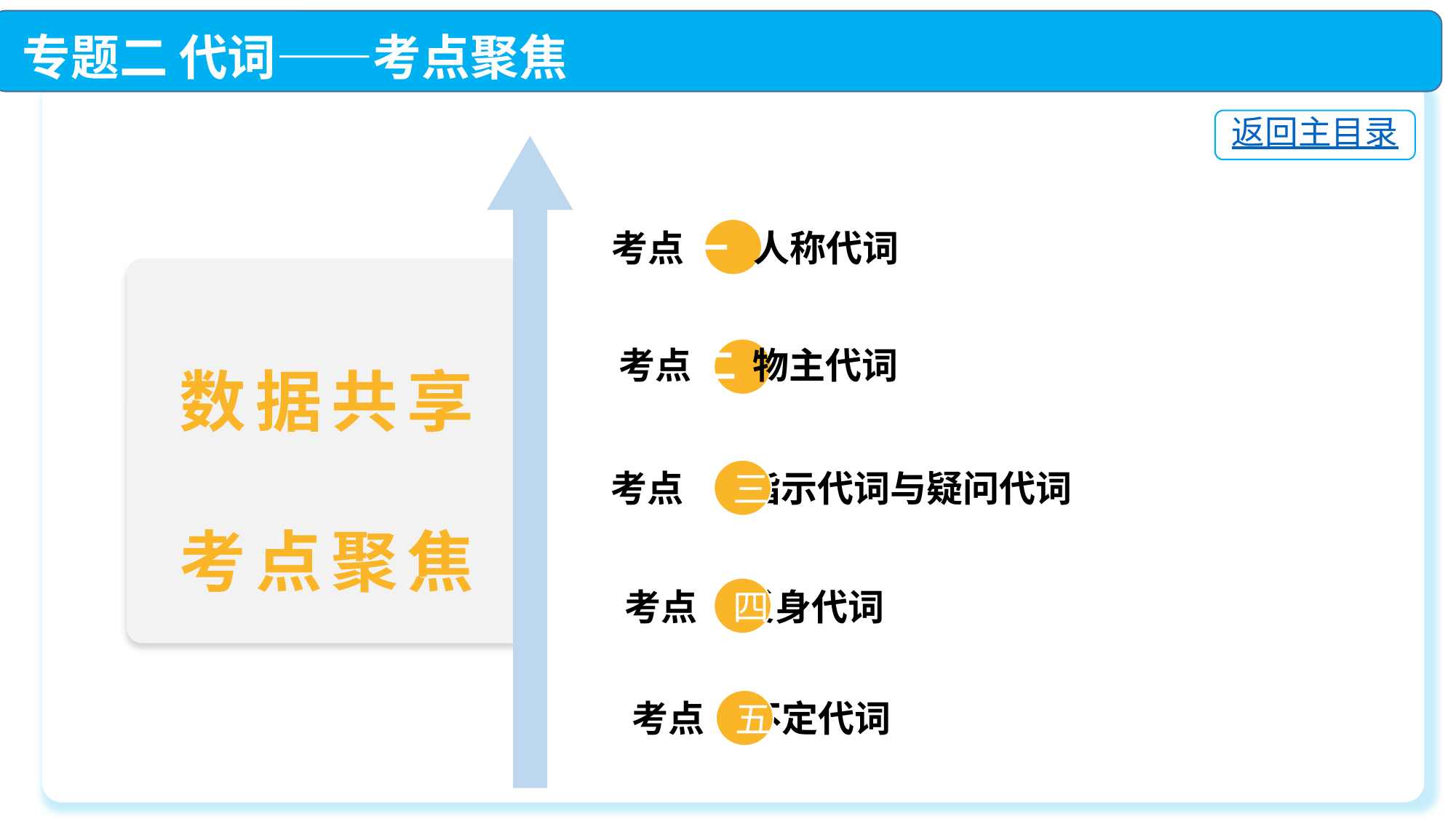

专题二 代词——考点聚焦

返回主目录

  考点 一   人称代词
  考点 二  物主代词
  考点 三  指示代词与疑问代词

数据共享
考点聚焦
三
四
考点     反身代词
考点     不定代词
五